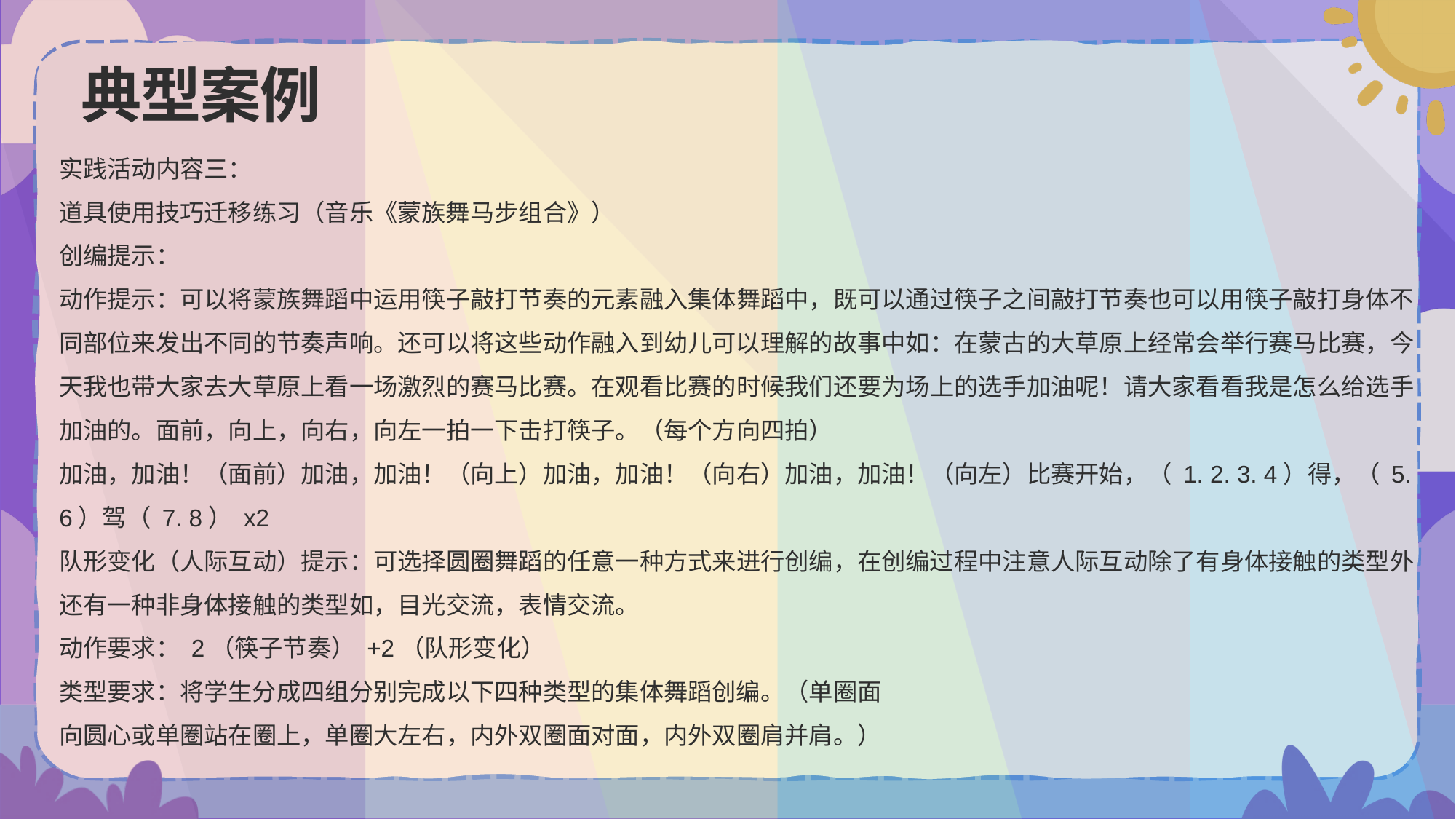

# 典型案例
实践活动内容三：
道具使用技巧迁移练习（音乐《蒙族舞马步组合》）
创编提示：
动作提示：可以将蒙族舞蹈中运用筷子敲打节奏的元素融入集体舞蹈中，既可以通过筷子之间敲打节奏也可以用筷子敲打身体不同部位来发出不同的节奏声响。还可以将这些动作融入到幼儿可以理解的故事中如：在蒙古的大草原上经常会举行赛马比赛，今天我也带大家去大草原上看一场激烈的赛马比赛。在观看比赛的时候我们还要为场上的选手加油呢！请大家看看我是怎么给选手加油的。面前，向上，向右，向左一拍一下击打筷子。（每个方向四拍）
加油，加油！（面前）加油，加油！（向上）加油，加油！（向右）加油，加油！（向左）比赛开始，（ 1. 2. 3. 4）得，（ 5. 6）驾（ 7. 8） x2
队形变化（人际互动）提示：可选择圆圈舞蹈的任意一种方式来进行创编，在创编过程中注意人际互动除了有身体接触的类型外还有一种非身体接触的类型如，目光交流，表情交流。
动作要求： 2（筷子节奏） +2（队形变化）
类型要求：将学生分成四组分别完成以下四种类型的集体舞蹈创编。（单圈面
向圆心或单圈站在圈上，单圈大左右，内外双圈面对面，内外双圈肩并肩。）